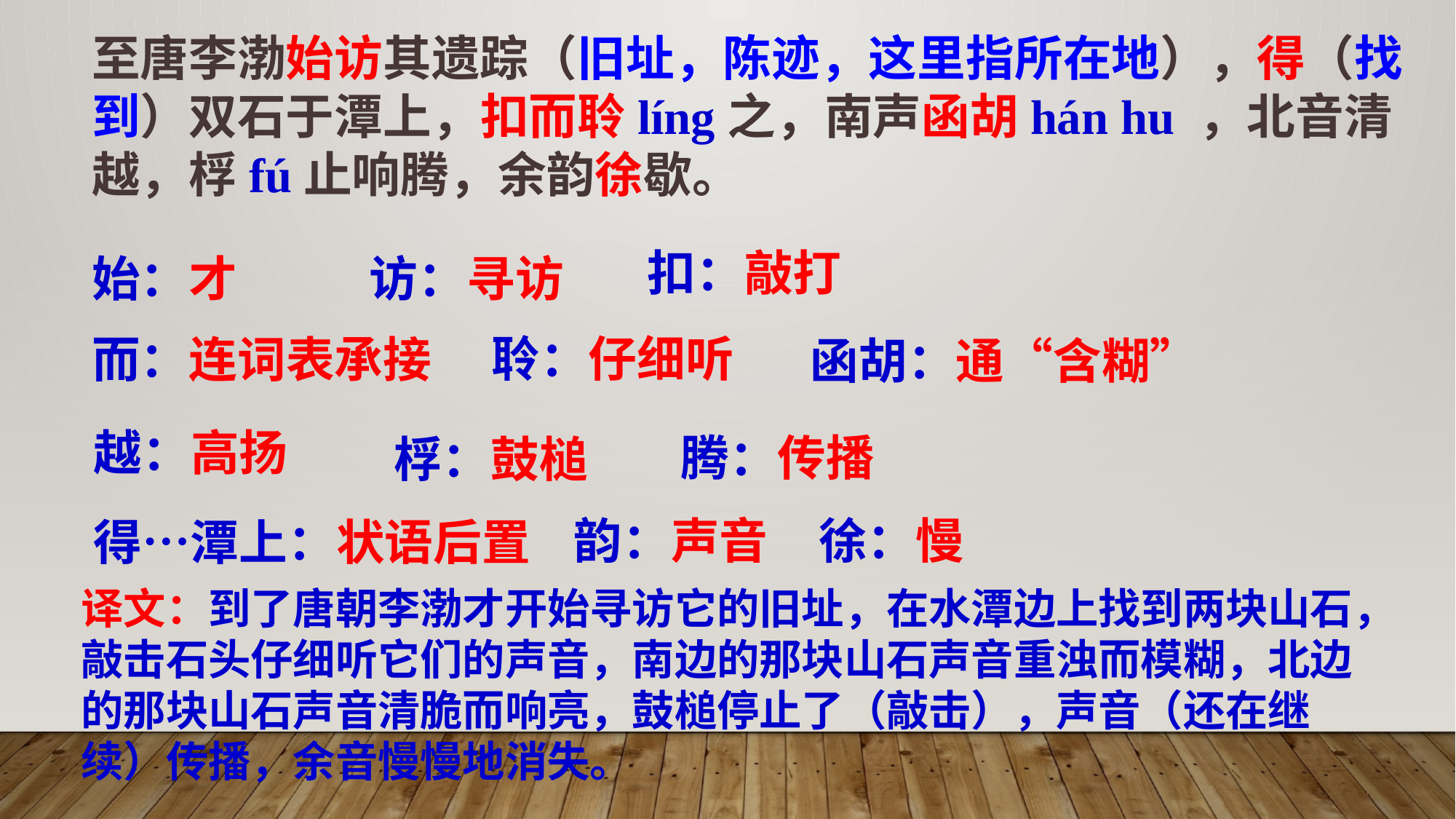

至唐李渤始访其遗踪（旧址，陈迹，这里指所在地），得（找到）双石于潭上，扣而聆líng之，南声函胡hán hu ，北音清越，桴fú止响腾，余韵徐歇。
扣：敲打
始：才
访：寻访
聆：仔细听
而：连词表承接
函胡：通“含糊”
越：高扬
腾：传播
桴：鼓槌
徐：慢
韵：声音
得…潭上：状语后置
译文：到了唐朝李渤才开始寻访它的旧址，在水潭边上找到两块山石，敲击石头仔细听它们的声音，南边的那块山石声音重浊而模糊，北边的那块山石声音清脆而响亮，鼓槌停止了（敲击），声音（还在继续）传播，余音慢慢地消失。